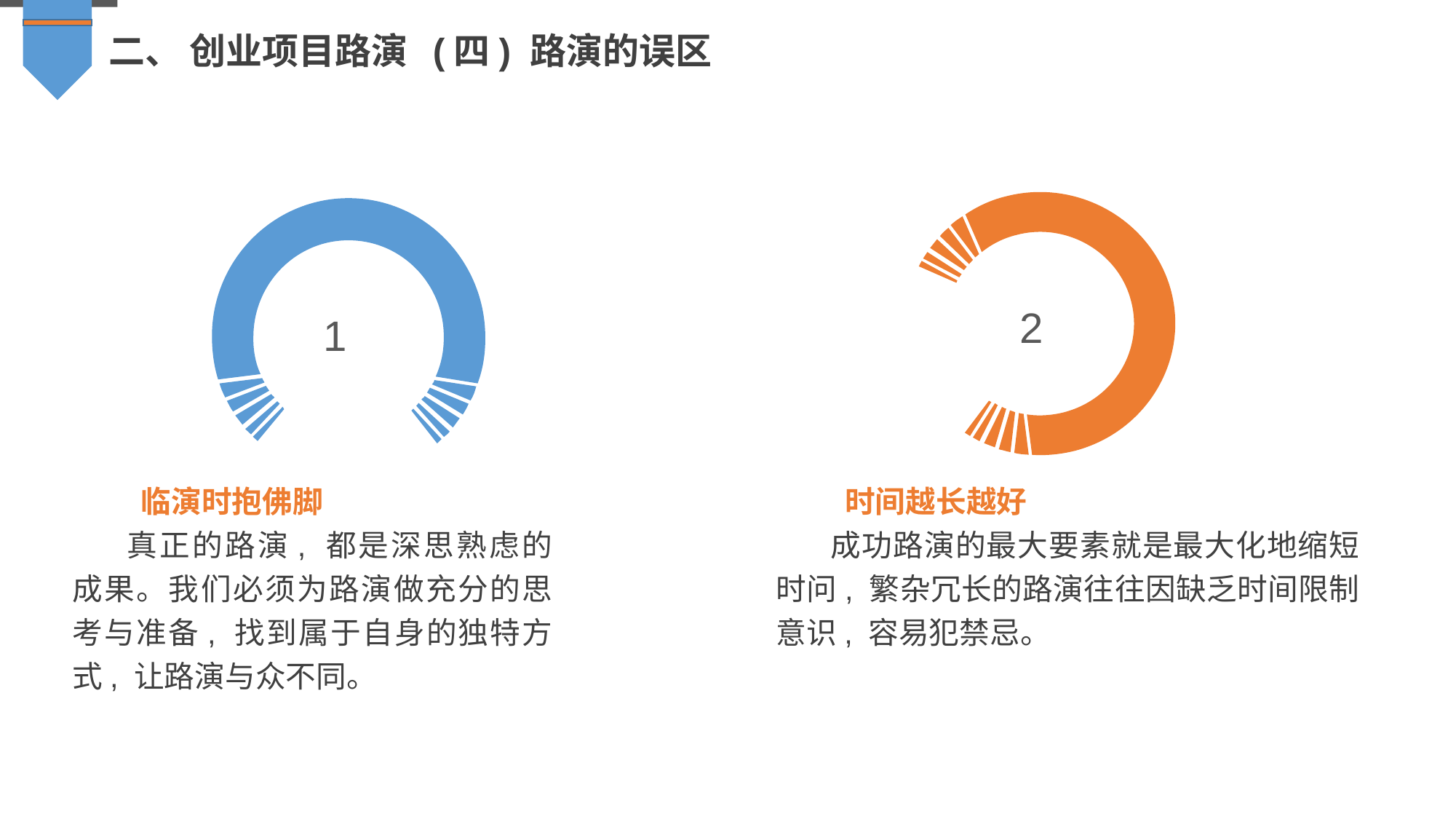

二、 创业项目路演  (四) 路演的误区

2
1
 临演时抱佛脚
真正的路演, 都是深思熟虑的成果。我们必须为路演做充分的思考与准备, 找到属于自身的独特方式, 让路演与众不同。
 时间越长越好
成功路演的最大要素就是最大化地缩短时问, 繁杂冗长的路演往往因缺乏时间限制意识, 容易犯禁忌。